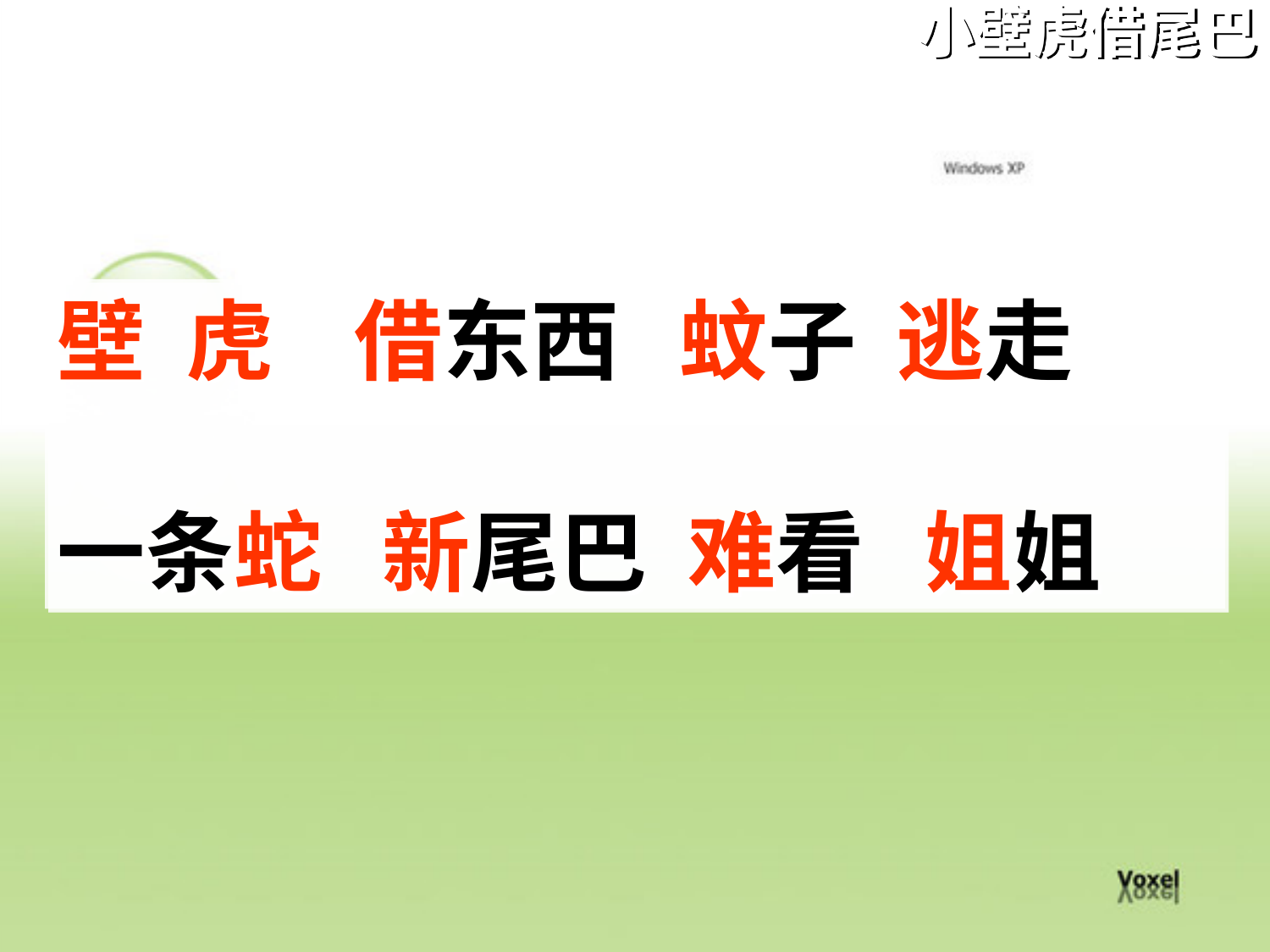

小壁虎借尾巴
壁  虎    借东西   蚊子  逃走

一条蛇   新尾巴  难看   姐姐